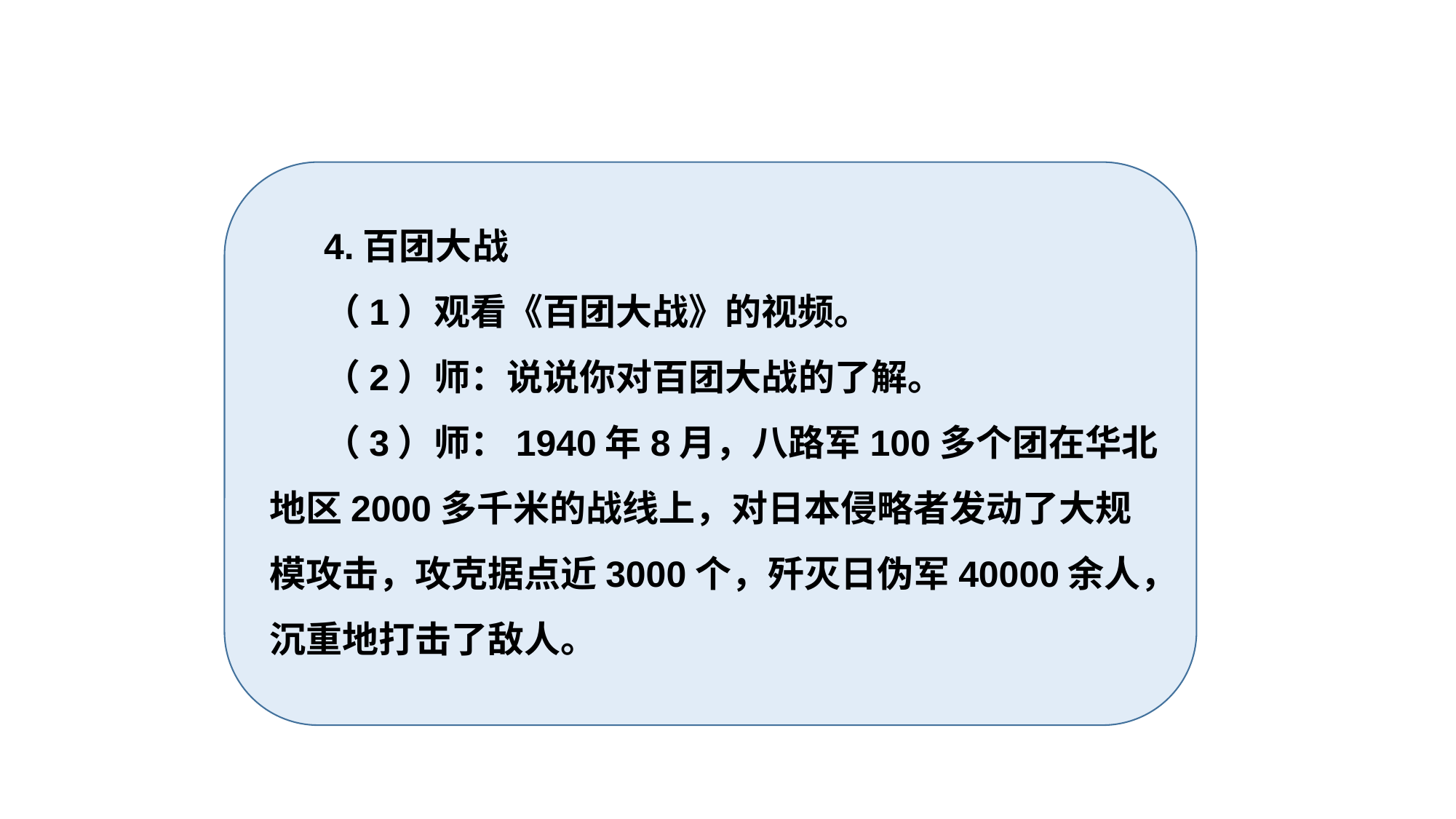

4.百团大战
（1）观看《百团大战》的视频。
（2）师：说说你对百团大战的了解。
（3）师：1940年8月，八路军100多个团在华北地区2000多千米的战线上，对日本侵略者发动了大规模攻击，攻克据点近3000个，歼灭日伪军40000余人，沉重地打击了敌人。